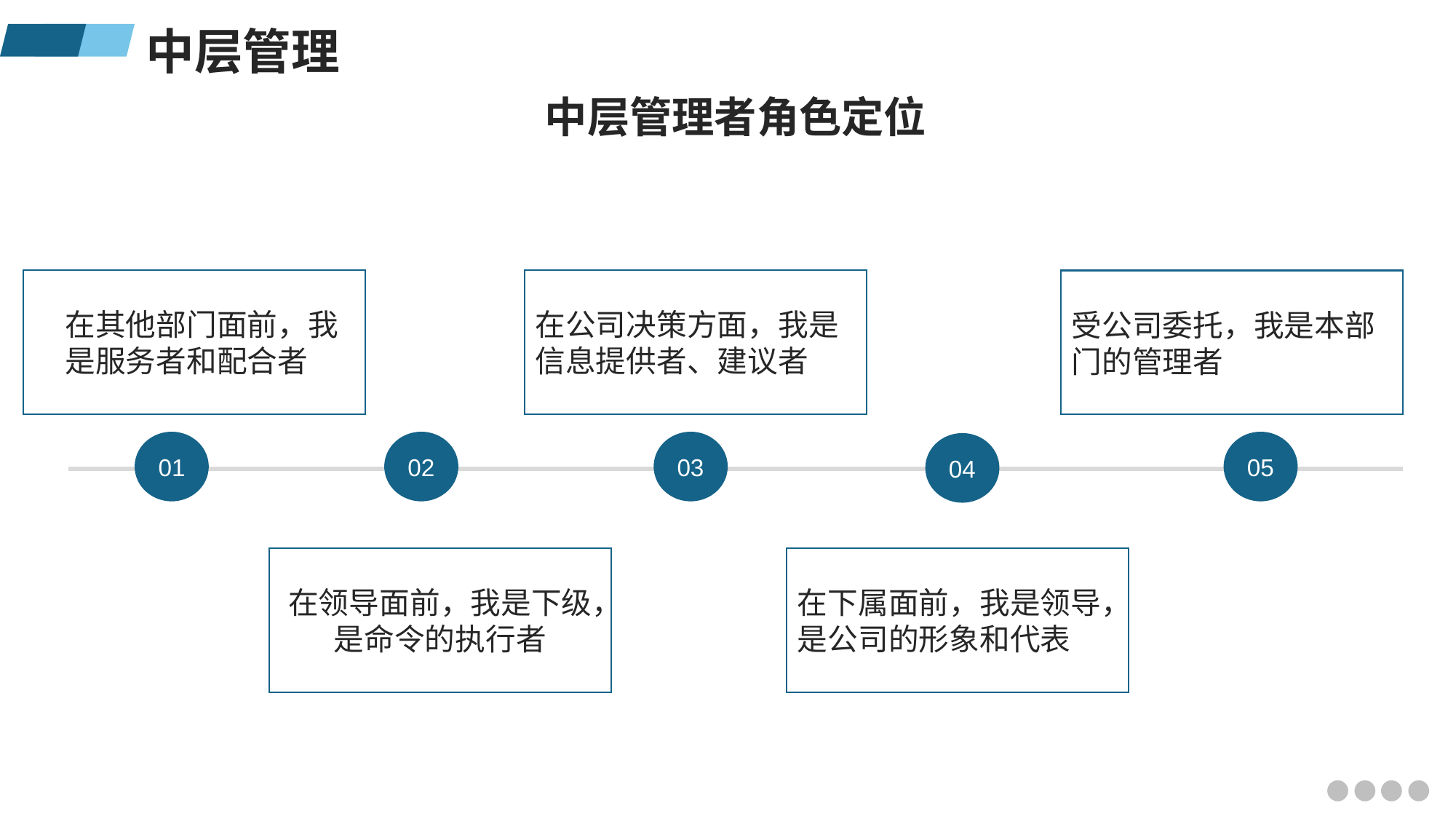

中层管理
中层管理者角色定位

在公司决策方面，我是信息提供者、建议者
受公司委托，我是本部门的管理者
在其他部门面前，我是服务者和配合者
01
02
03
05
04
在领导面前，我是下级，是命令的执行者
在下属面前，我是领导，是公司的形象和代表